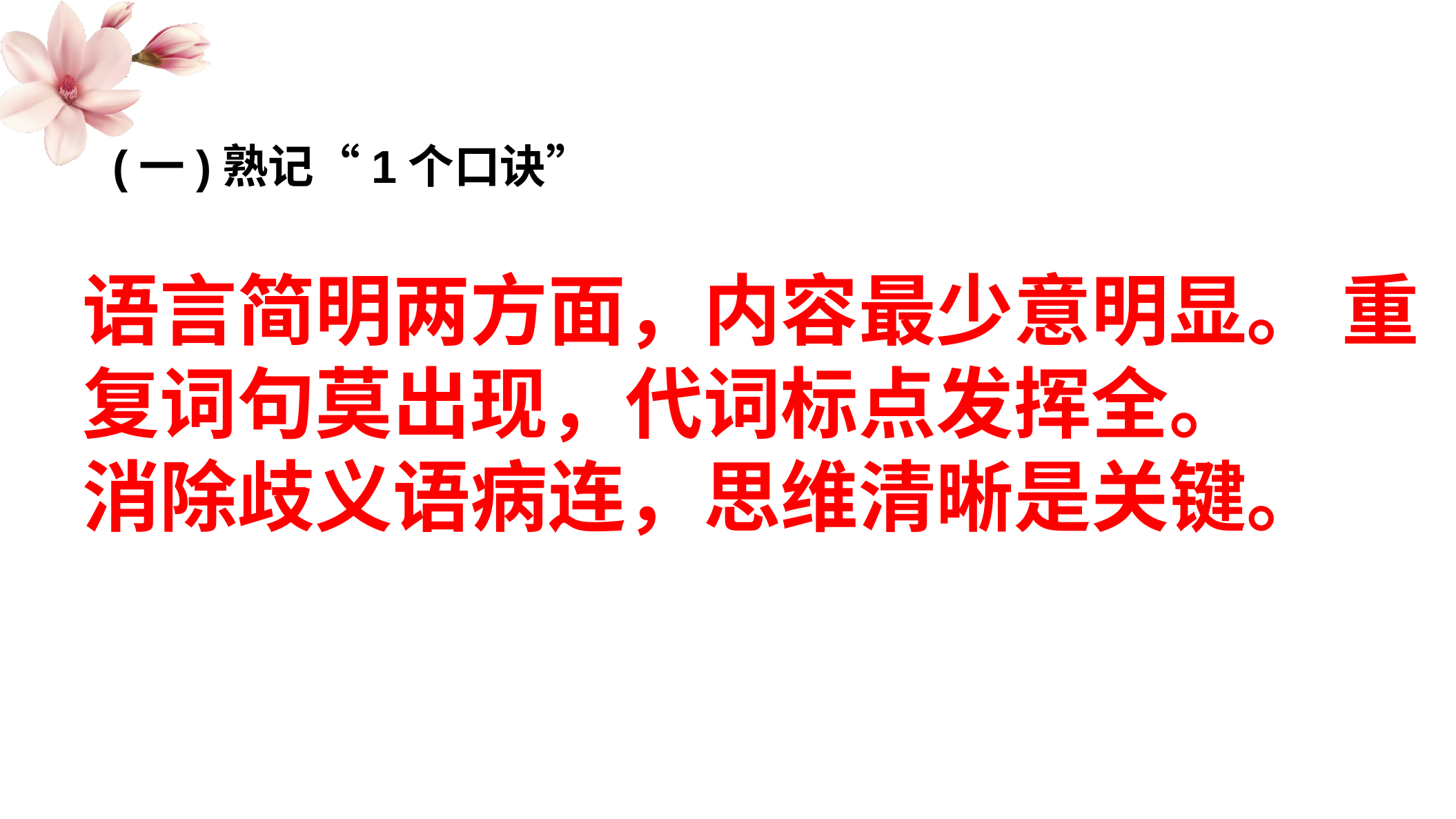

(一)熟记“1个口诀”

语言简明两方面，内容最少意明显。 重复词句莫出现，代词标点发挥全。
消除歧义语病连，思维清晰是关键。